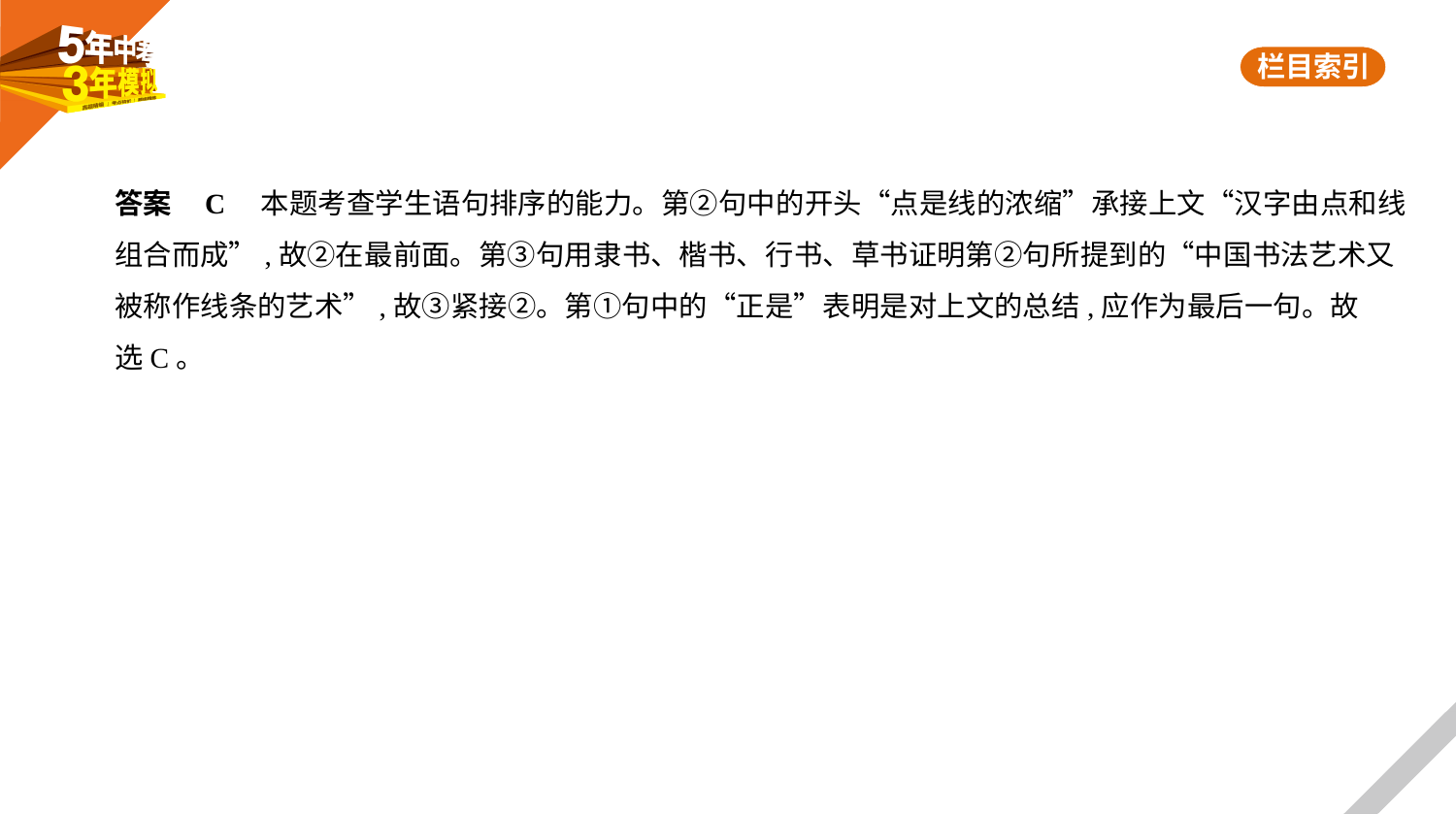

答案    C　本题考查学生语句排序的能力。第②句中的开头“点是线的浓缩”承接上文“汉字由点和线
组合而成”,故②在最前面。第③句用隶书、楷书、行书、草书证明第②句所提到的“中国书法艺术又
被称作线条的艺术”,故③紧接②。第①句中的“正是”表明是对上文的总结,应作为最后一句。故
选C。